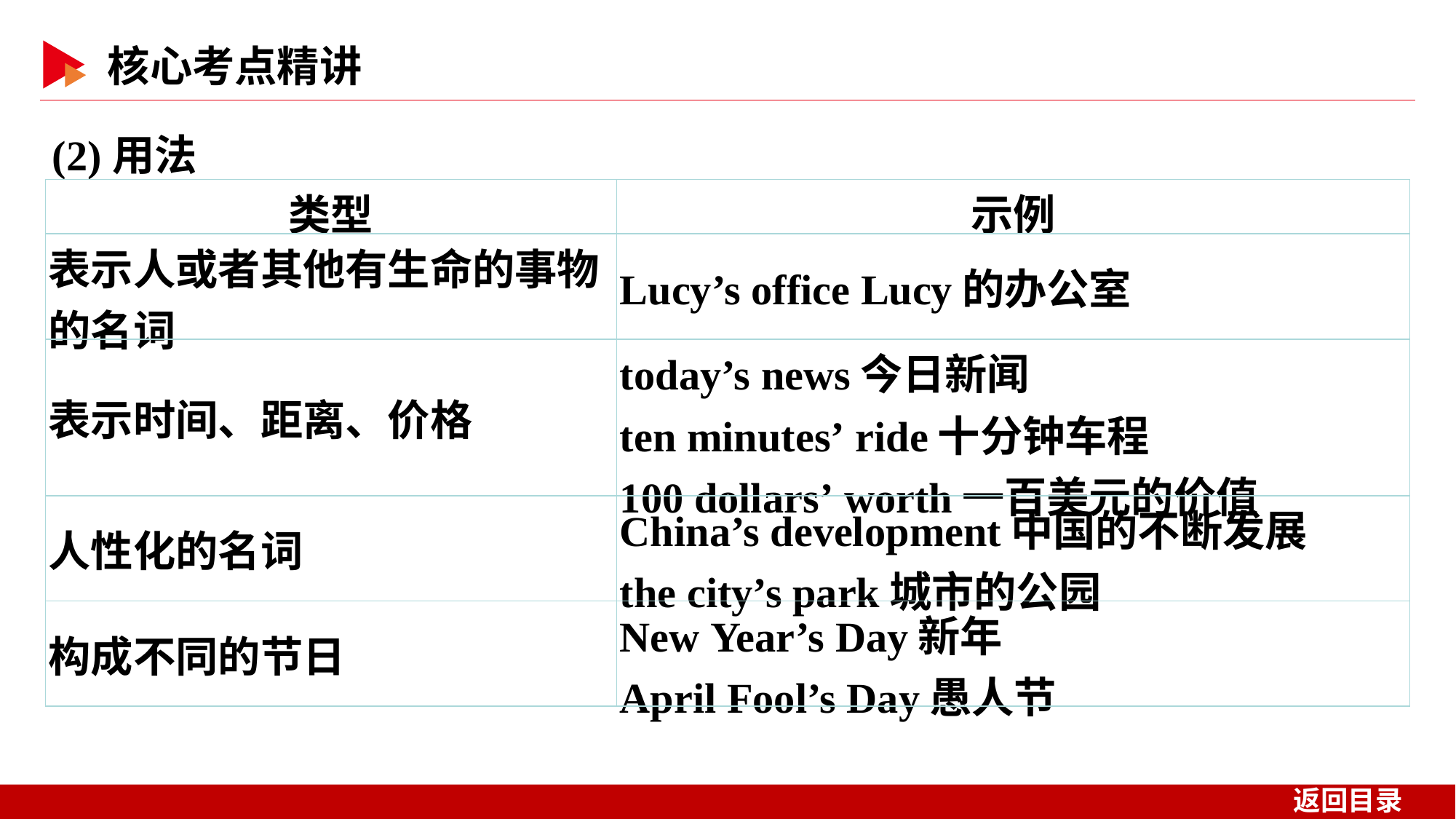

(2)用法
| 类型 | 示例 |
| --- | --- |
| 表示人或者其他有生命的事物的名词 | Lucy’s office Lucy的办公室 |
| 表示时间、距离、价格 | today’s news今日新闻 ten minutes’ ride十分钟车程 100 dollars’ worth一百美元的价值 |
| 人性化的名词 | China’s development中国的不断发展 the city’s park城市的公园 |
| 构成不同的节日 | New Year’s Day新年 April Fool’s Day愚人节 |